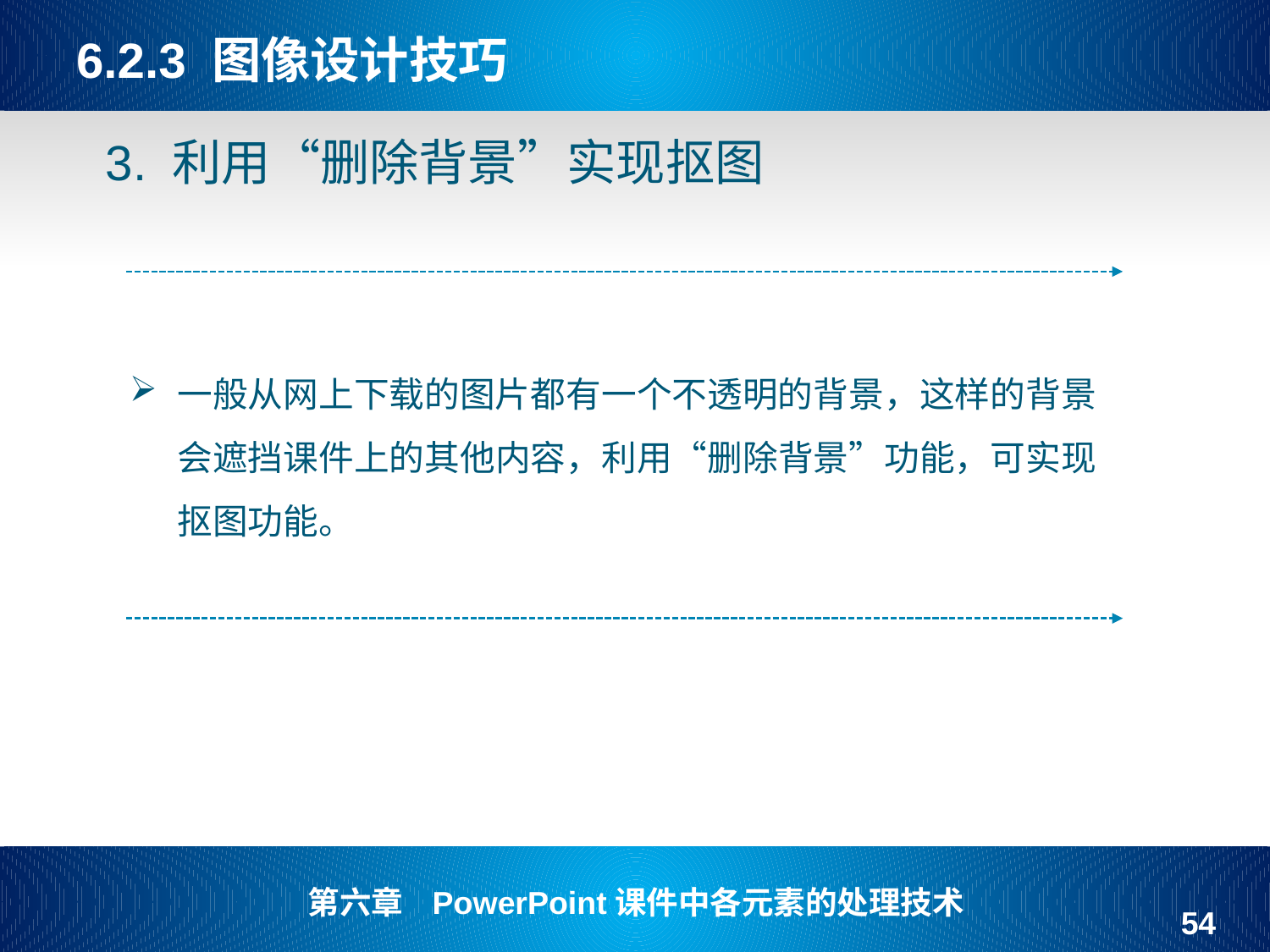

# 6.2.3 图像设计技巧
3. 利用“删除背景”实现抠图
一般从网上下载的图片都有一个不透明的背景，这样的背景会遮挡课件上的其他内容，利用“删除背景”功能，可实现抠图功能。

54